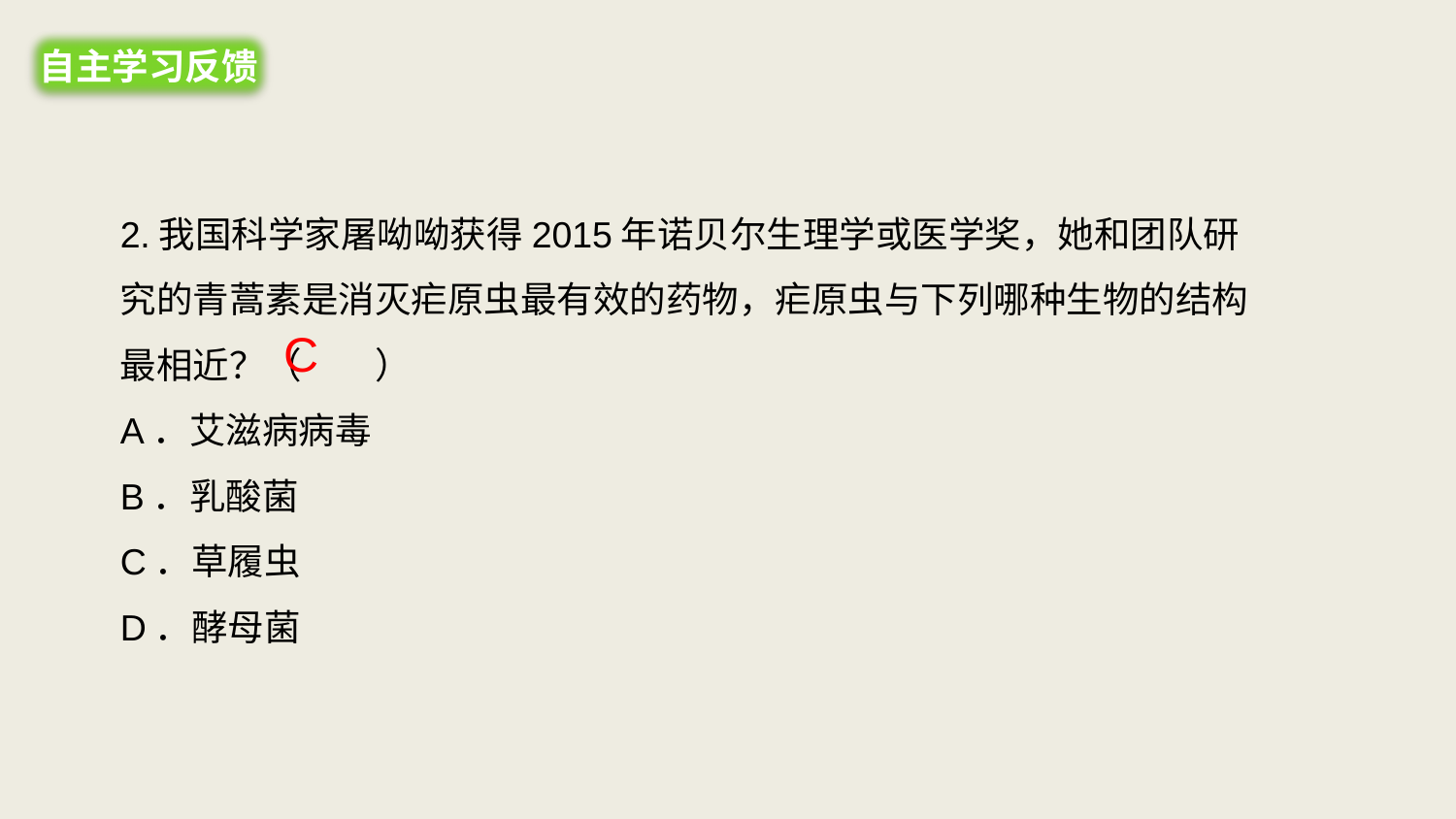

自主学习反馈
2.我国科学家屠呦呦获得2015年诺贝尔生理学或医学奖，她和团队研究的青蒿素是消灭疟原虫最有效的药物，疟原虫与下列哪种生物的结构最相近？（　　）
A．艾滋病病毒
B．乳酸菌
C．草履虫
D．酵母菌
C